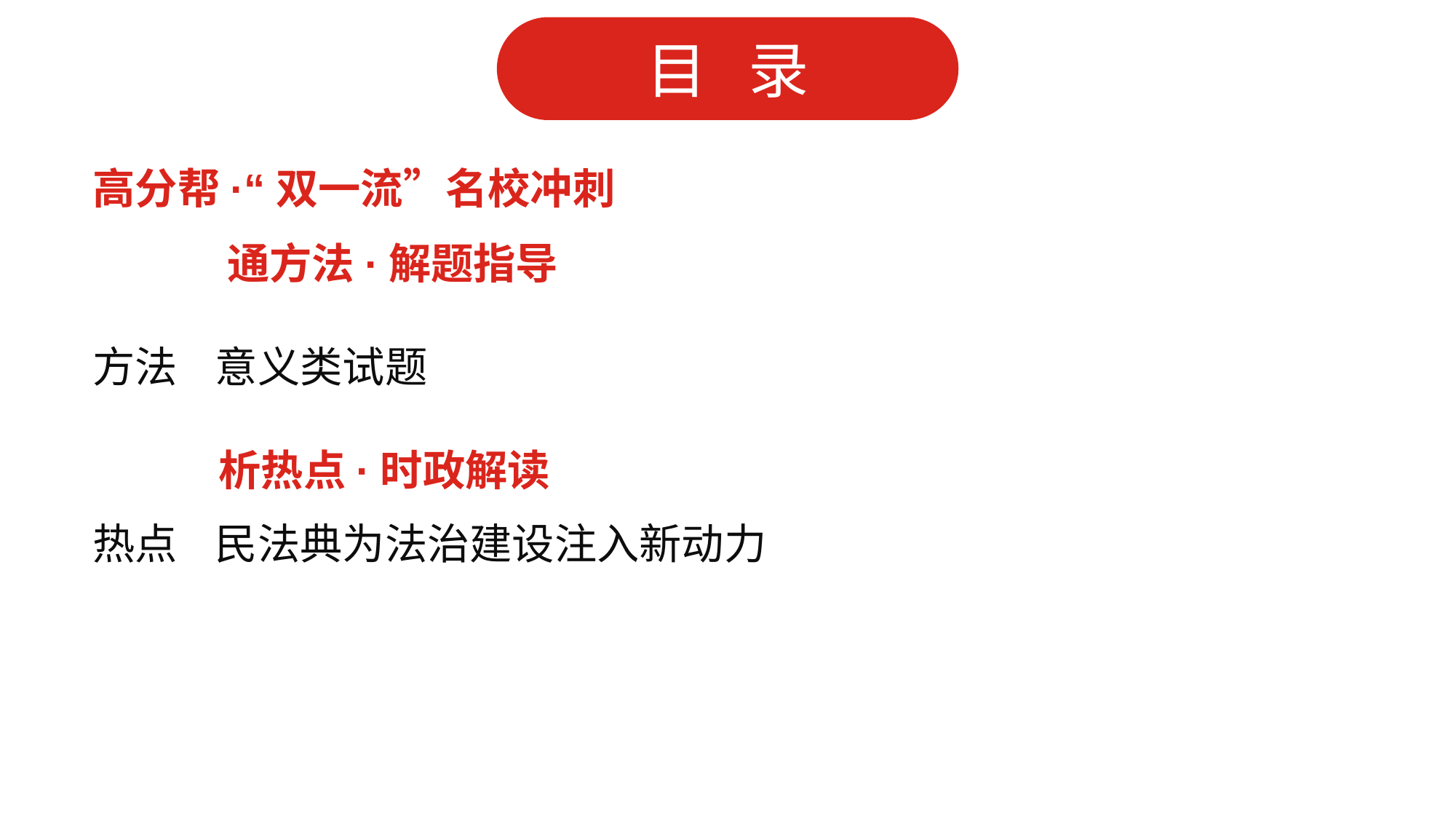

高分帮·“双一流”名校冲刺
          通方法·解题指导
方法    意义类试题
            析热点·时政解读
热点    民法典为法治建设注入新动力